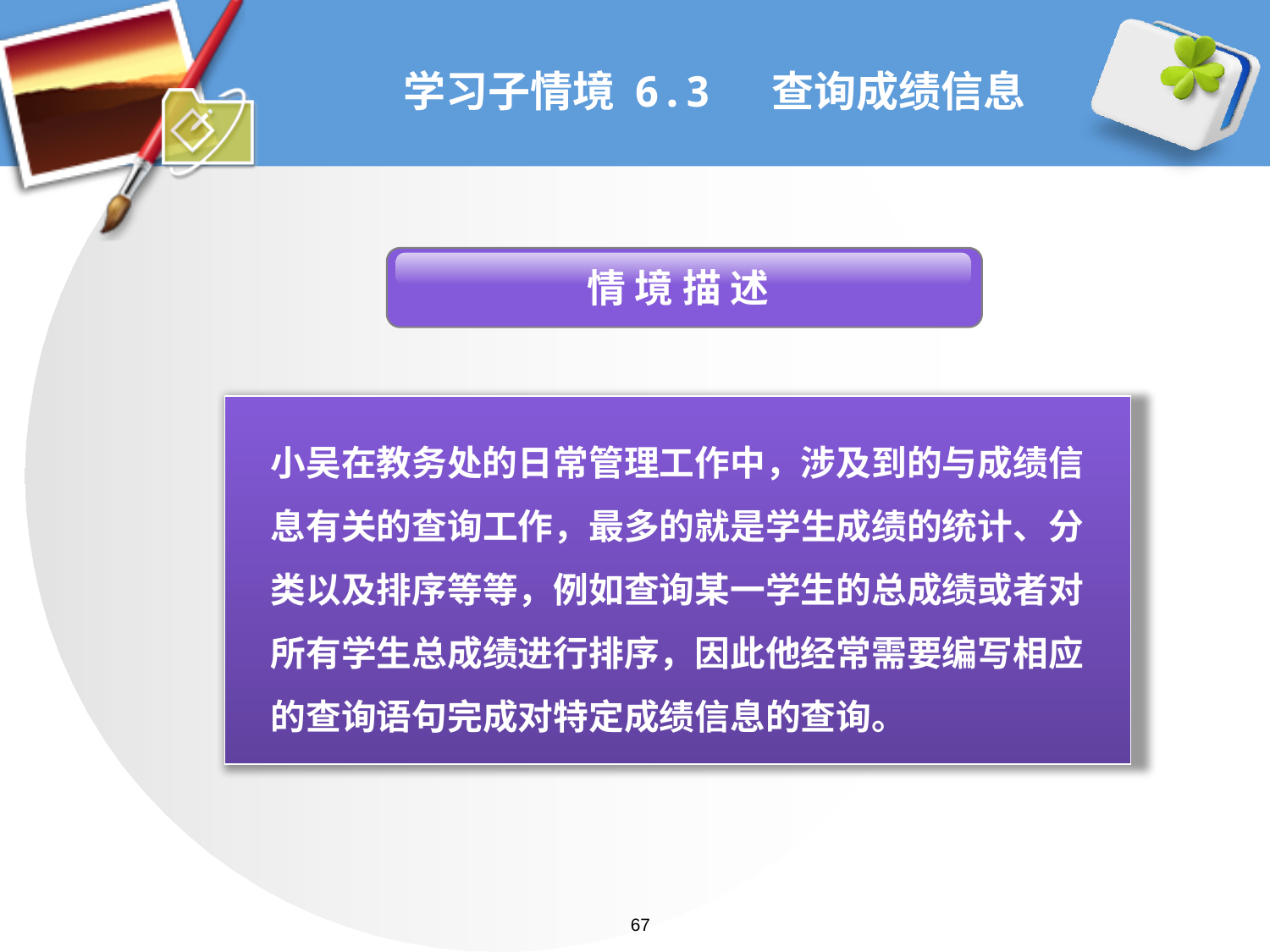

# 学习子情境 6.3  查询成绩信息

  情 境 描 述

小吴在教务处的日常管理工作中，涉及到的与成绩信息有关的查询工作，最多的就是学生成绩的统计、分类以及排序等等，例如查询某一学生的总成绩或者对所有学生总成绩进行排序，因此他经常需要编写相应的查询语句完成对特定成绩信息的查询。
67